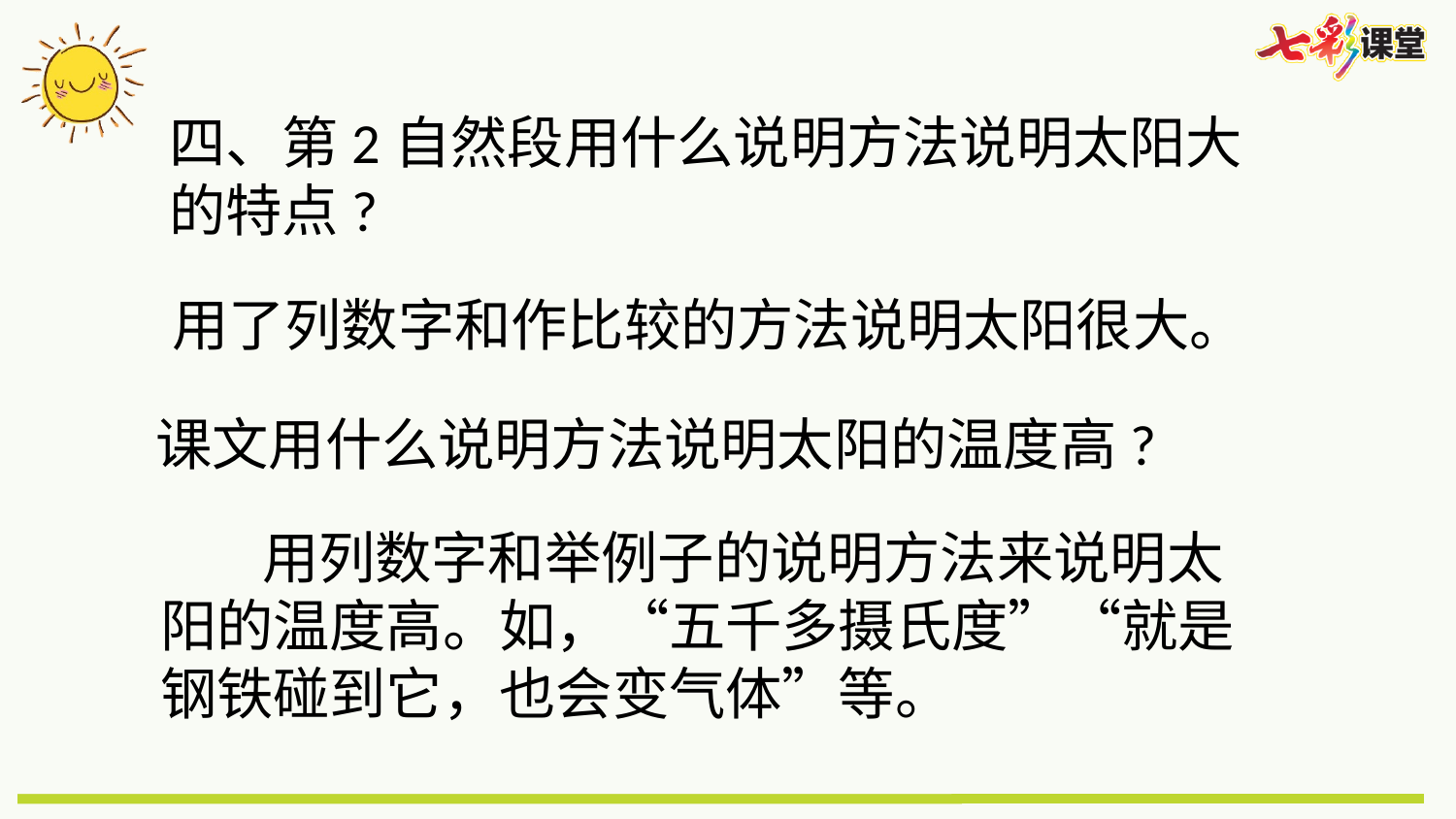

四、第2自然段用什么说明方法说明太阳大的特点?
用了列数字和作比较的方法说明太阳很大。
课文用什么说明方法说明太阳的温度高?
       用列数字和举例子的说明方法来说明太阳的温度高。如，“五千多摄氏度”“就是钢铁碰到它，也会变气体”等。